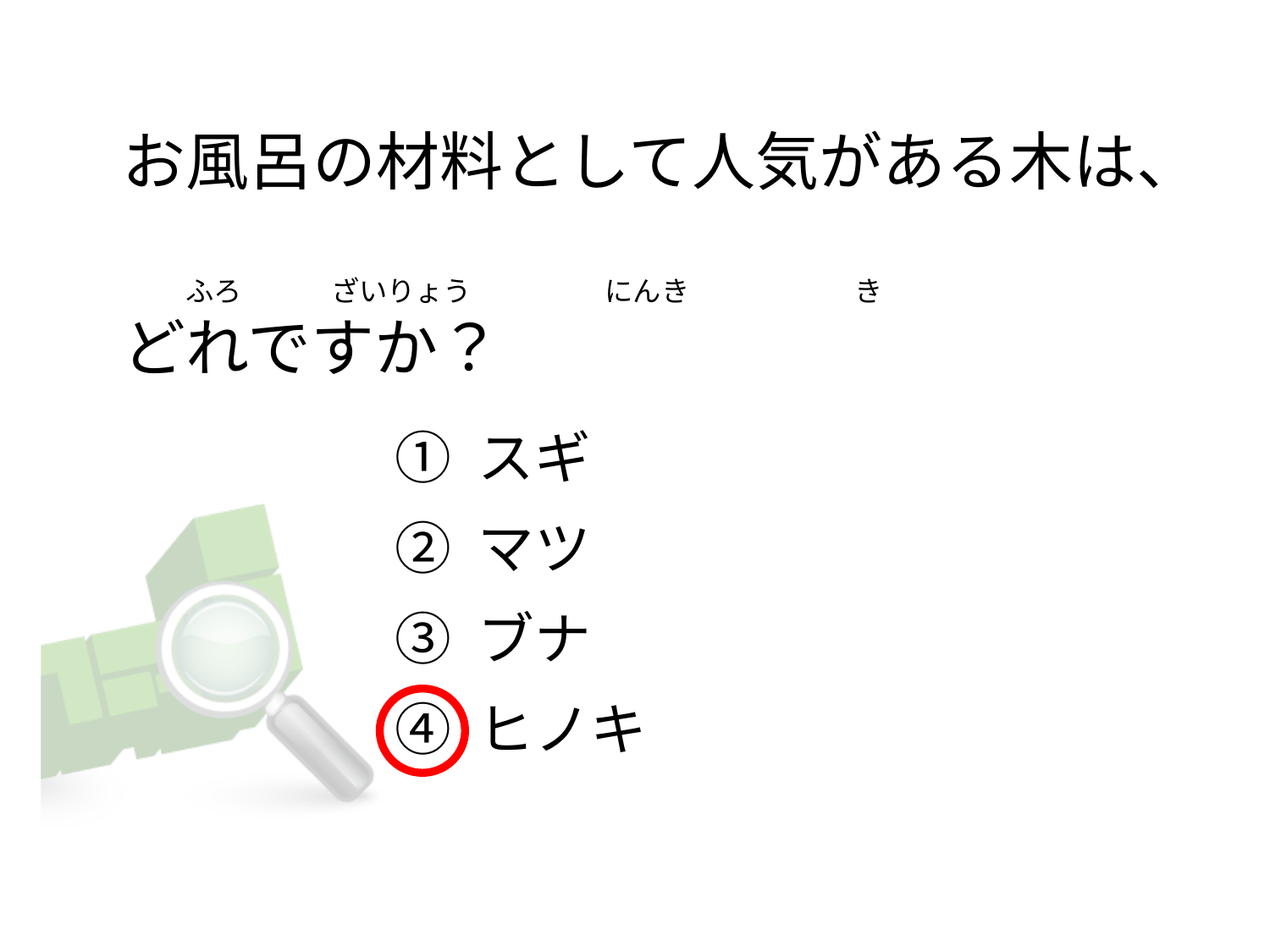

# お風呂の材料として人気がある木は、           ふろ              ざいりょう                     にんき                          き どれですか？
① スギ
② マツ
③ ブナ
④ ヒノキ